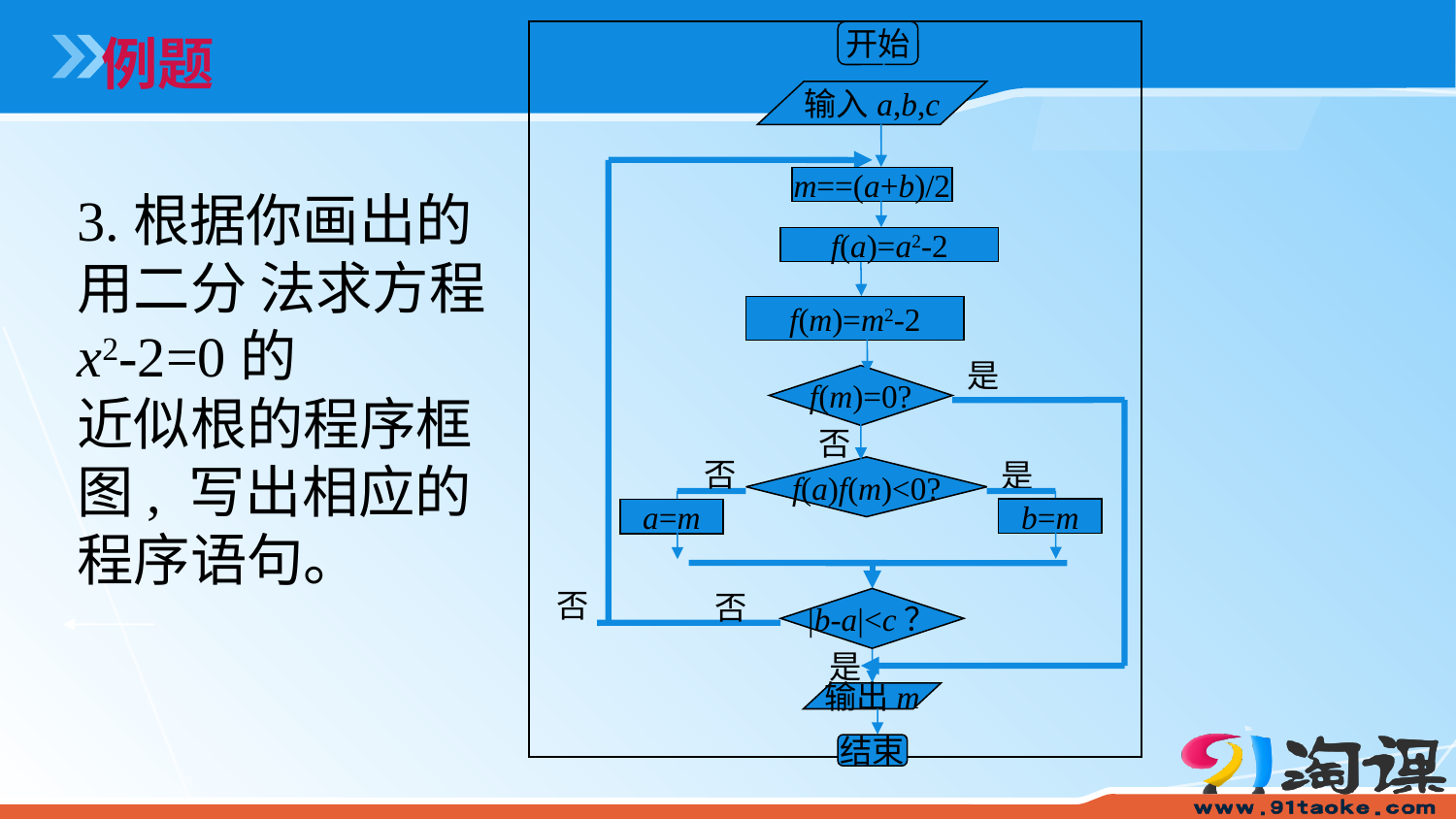

例题

开始

输入a,b,c

否
|b-a|<c？

是

m==(a+b)/2

3.根据你画出的用二分 法求方程x2-2=0的
近似根的程序框图, 写出相应的程序语句。
f(a)=a2-2

f(m)=m2-2

是
f(m)=0?

否

否
是
f(a)f(m)<0?

b=m

a=m

否

输出m

结束